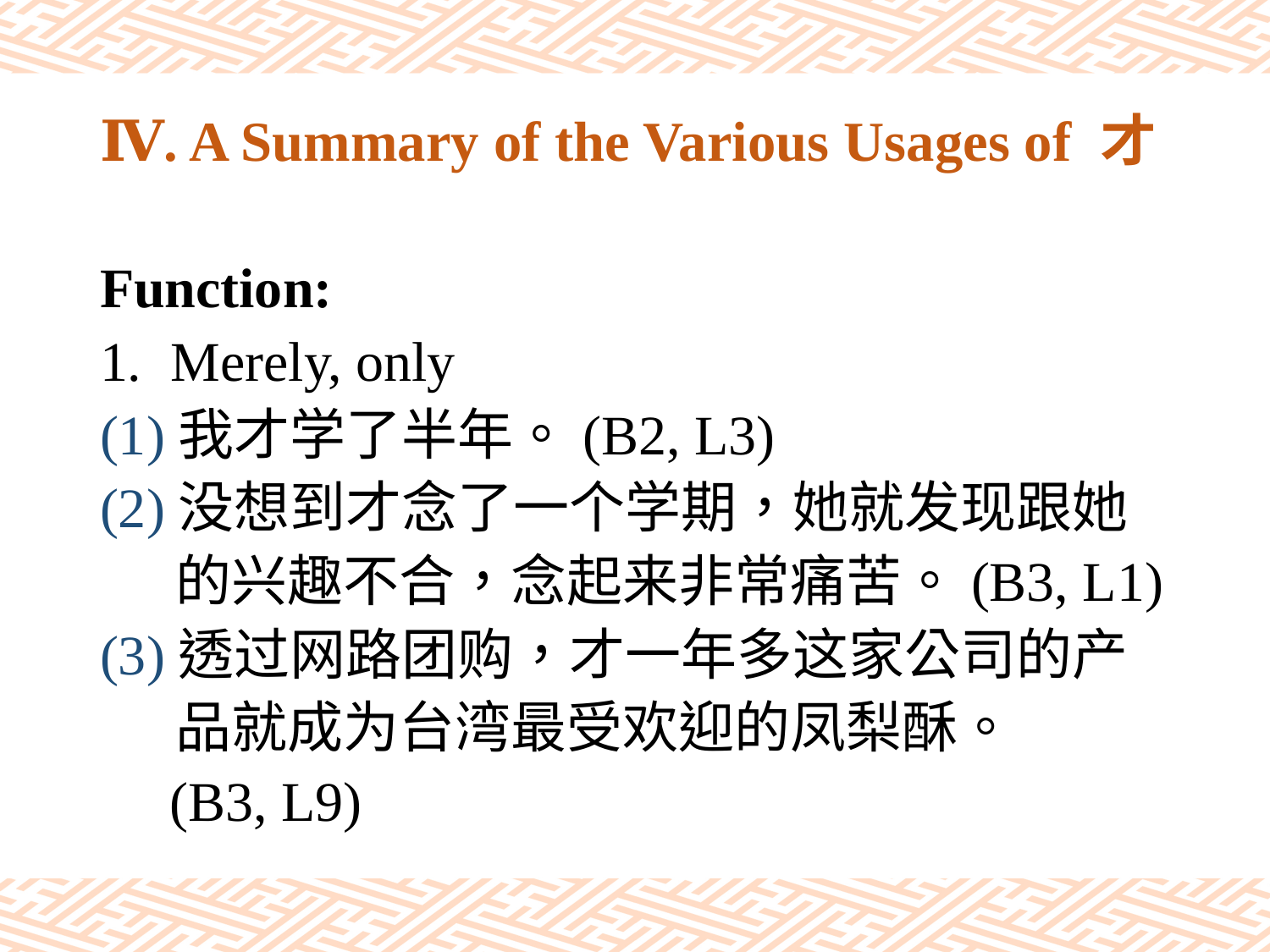

# Ⅳ. A Summary of the Various Usages of 才
Function:
Merely, only
(1)我才学了半年。(B2, L3)
(2)没想到才念了一个学期，她就发现跟她
     的兴趣不合，念起来非常痛苦。(B3, L1)
(3)透过网路团购，才一年多这家公司的产
     品就成为台湾最受欢迎的凤梨酥。
     (B3, L9)